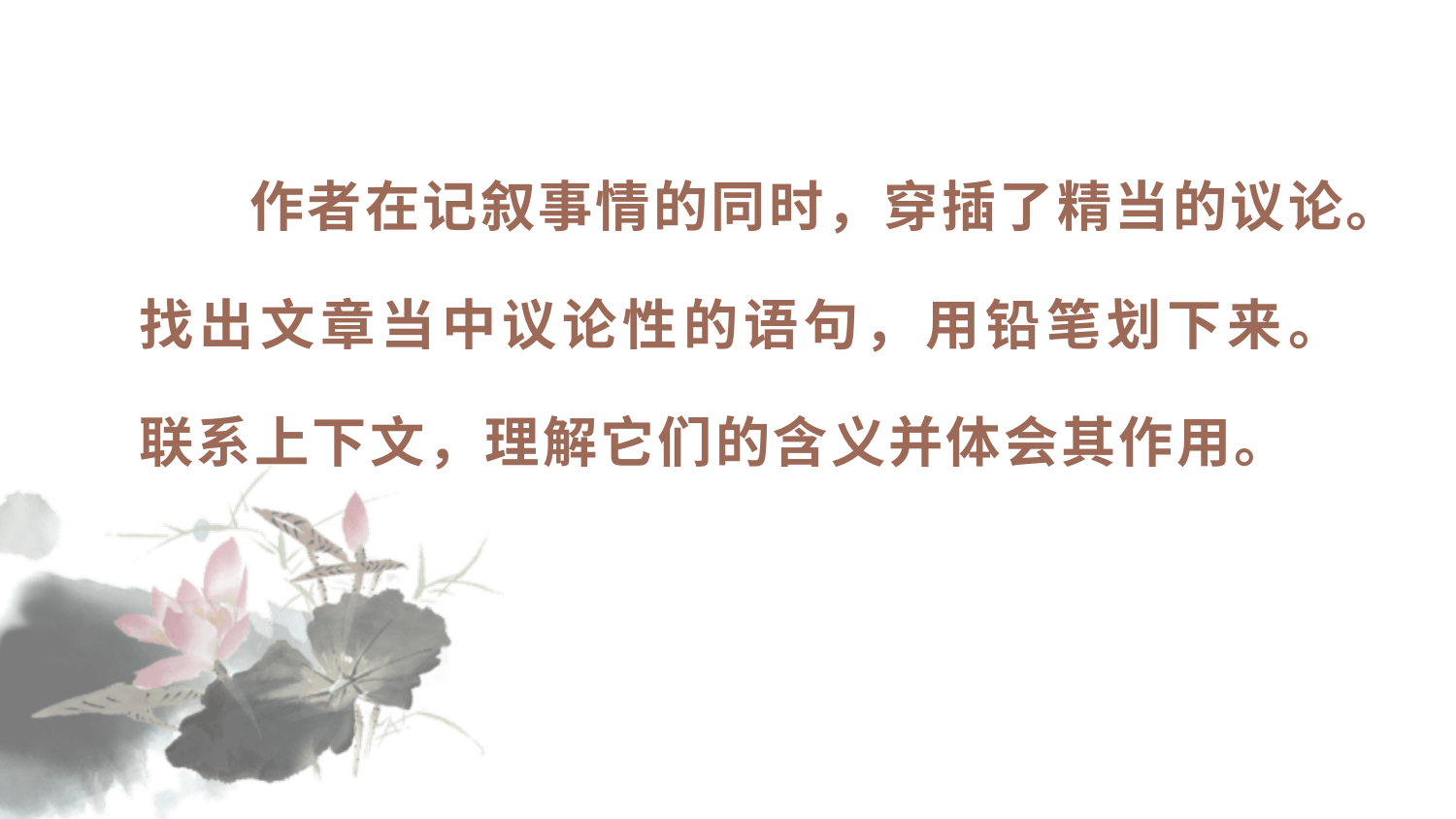

作者在记叙事情的同时，穿插了精当的议论。找出文章当中议论性的语句，用铅笔划下来。联系上下文，理解它们的含义并体会其作用。